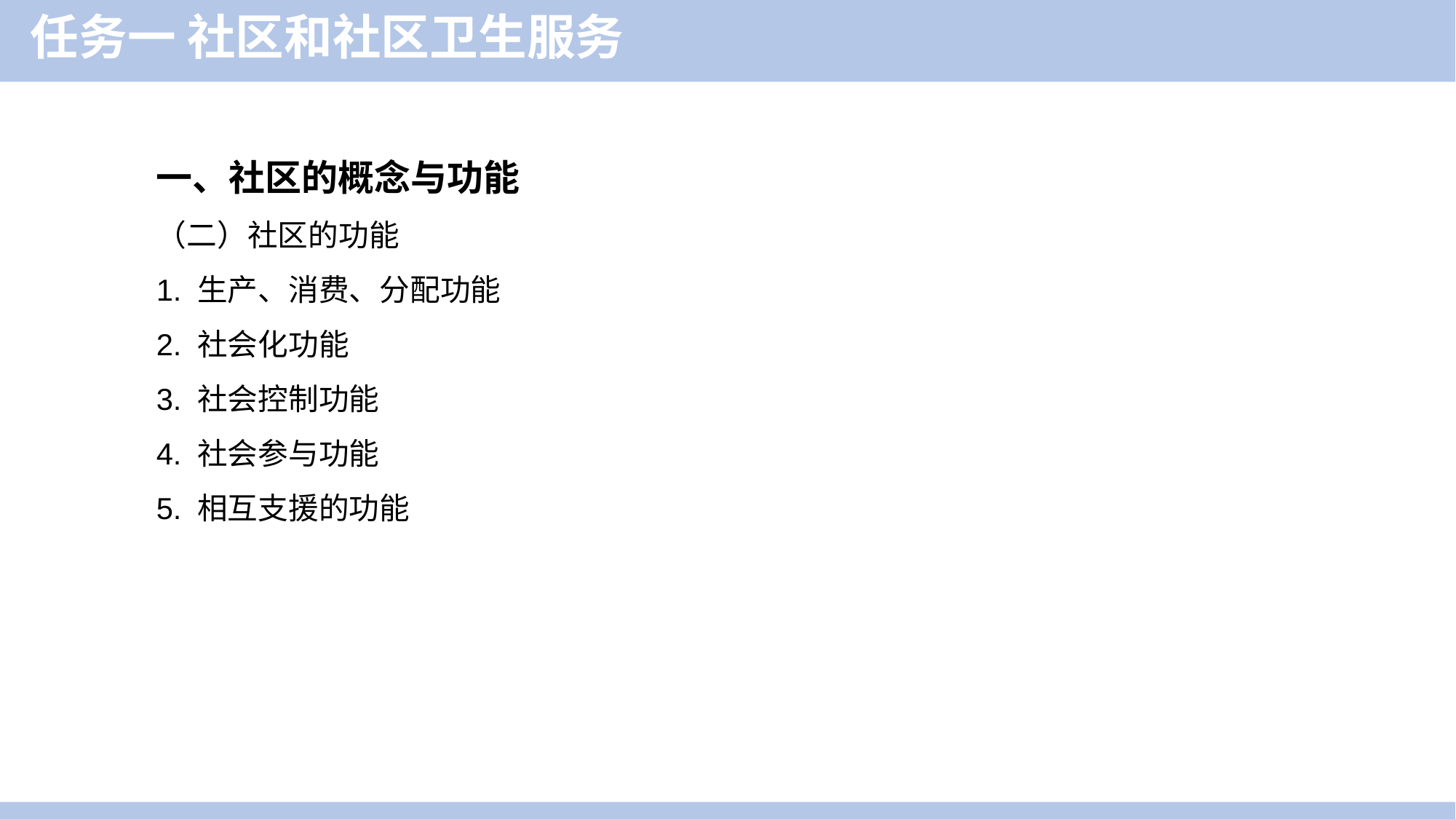

任务一 社区和社区卫生服务
一、社区的概念与功能
（二）社区的功能
1. 生产、消费、分配功能
2. 社会化功能
3. 社会控制功能
4. 社会参与功能
5. 相互支援的功能